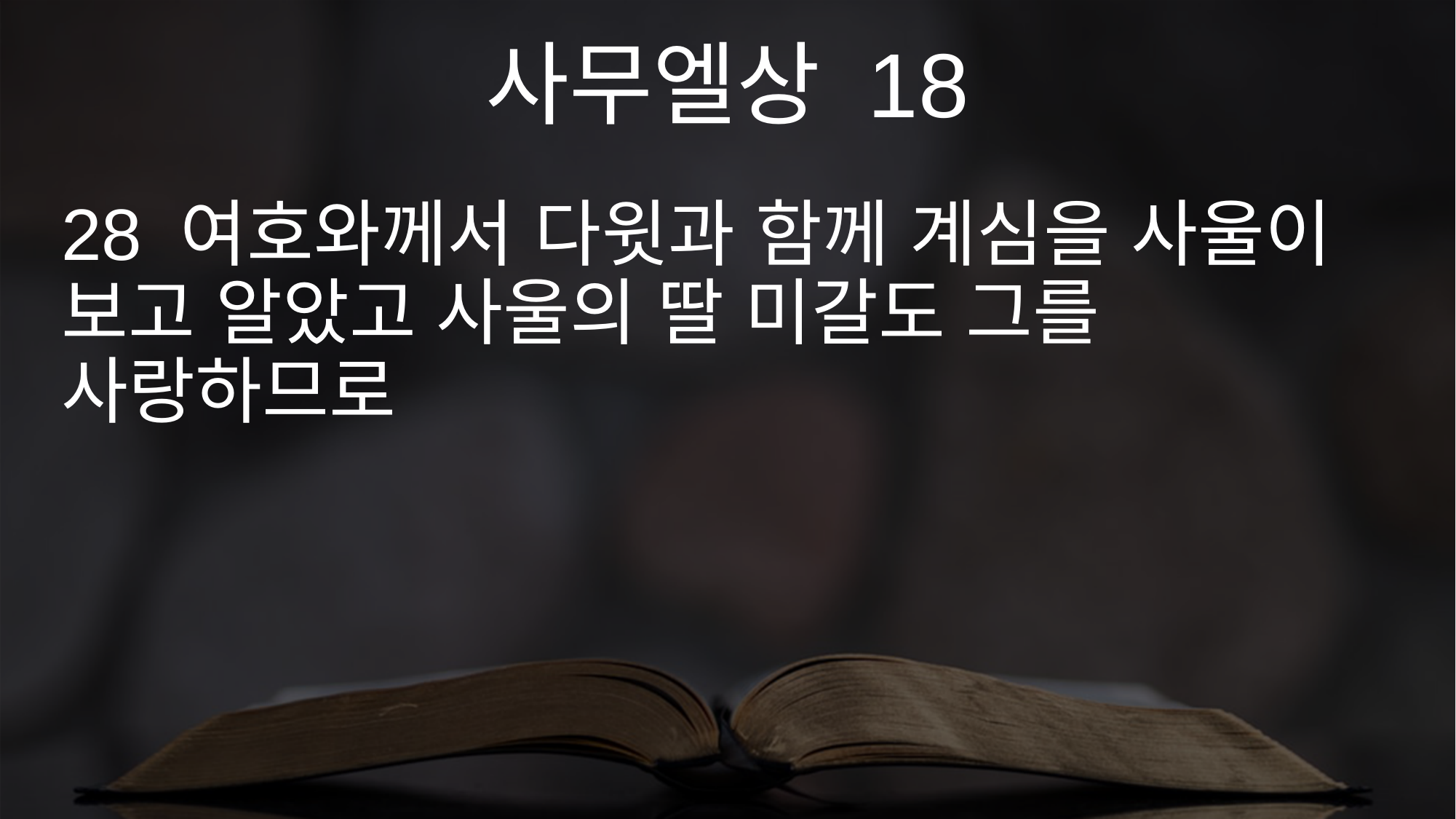

사무엘상 18
28 여호와께서 다윗과 함께 계심을 사울이 보고 알았고 사울의 딸 미갈도 그를 사랑하므로